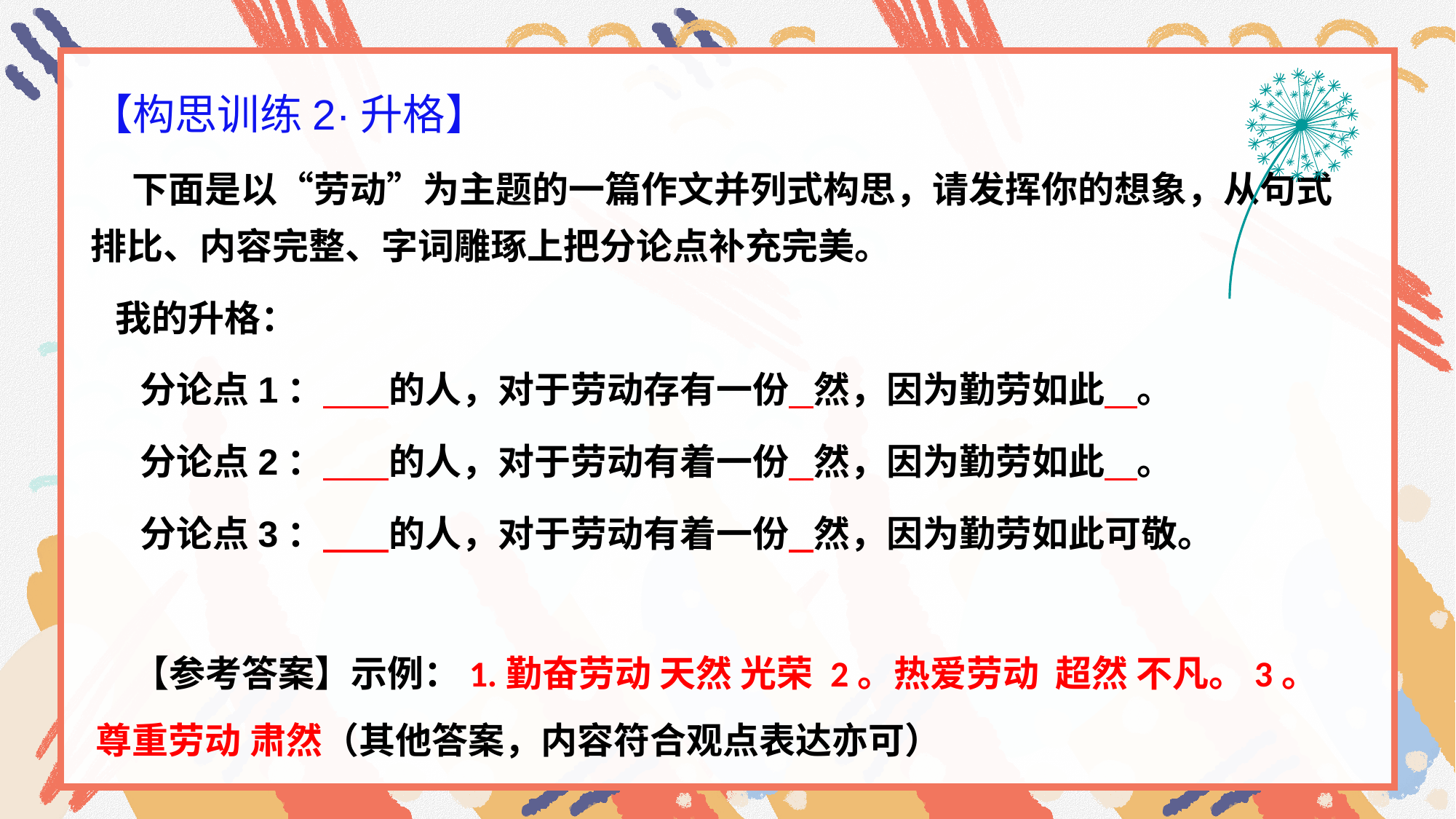

【构思训练2·升格】
    下面是以“劳动”为主题的一篇作文并列式构思，请发挥你的想象，从句式排比、内容完整、字词雕琢上把分论点补充完美。
  我的升格：
     分论点1：        的人，对于劳动存有一份   然，因为勤劳如此    。
     分论点2：        的人，对于劳动有着一份   然，因为勤劳如此    。
     分论点3：        的人，对于劳动有着一份   然，因为勤劳如此可敬。
   【参考答案】示例：1.勤奋劳动 天然 光荣 2。热爱劳动  超然 不凡。3。尊重劳动 肃然（其他答案，内容符合观点表达亦可）